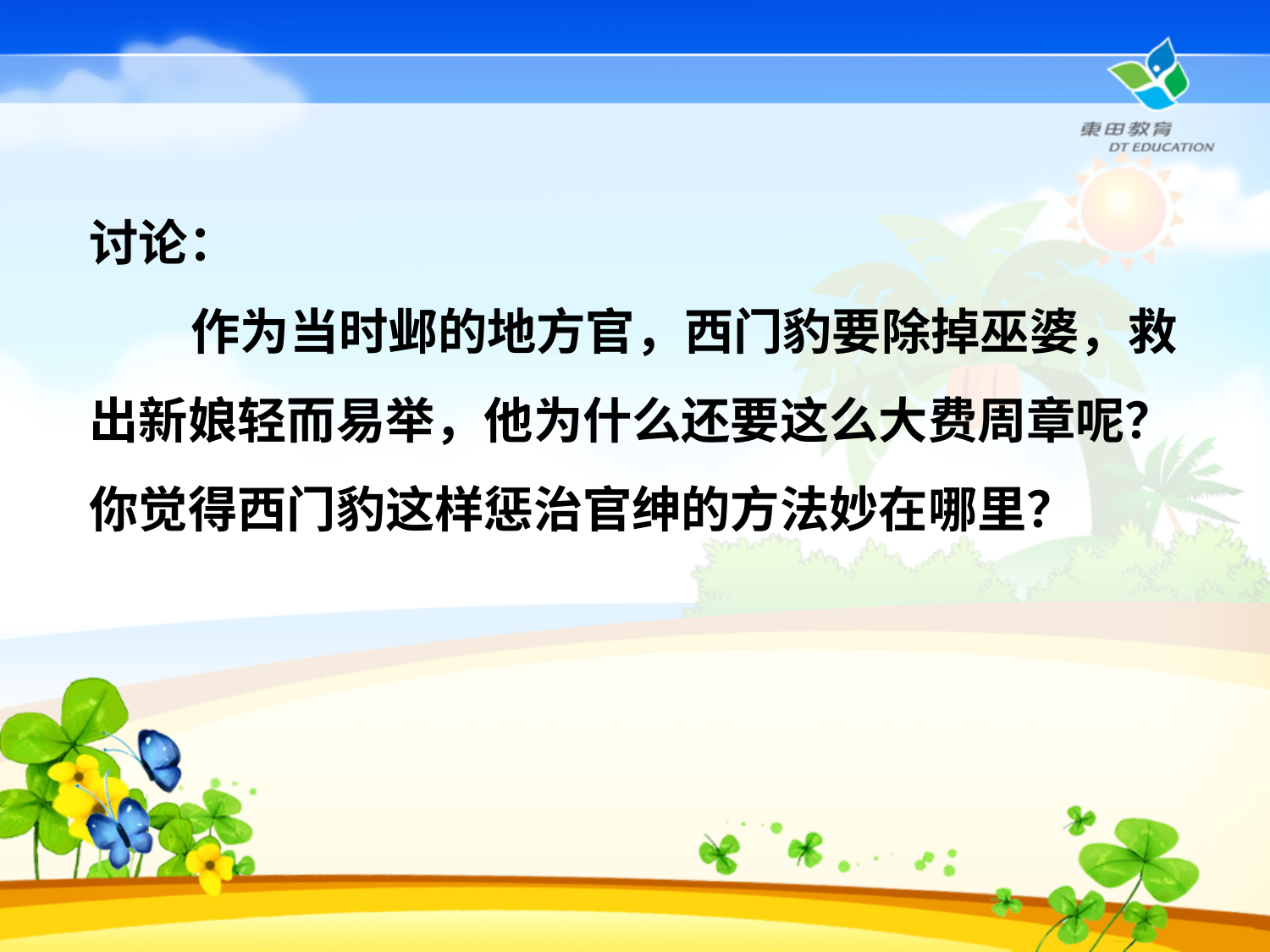

讨论：
        作为当时邺的地方官，西门豹要除掉巫婆，救
出新娘轻而易举，他为什么还要这么大费周章呢？
你觉得西门豹这样惩治官绅的方法妙在哪里？